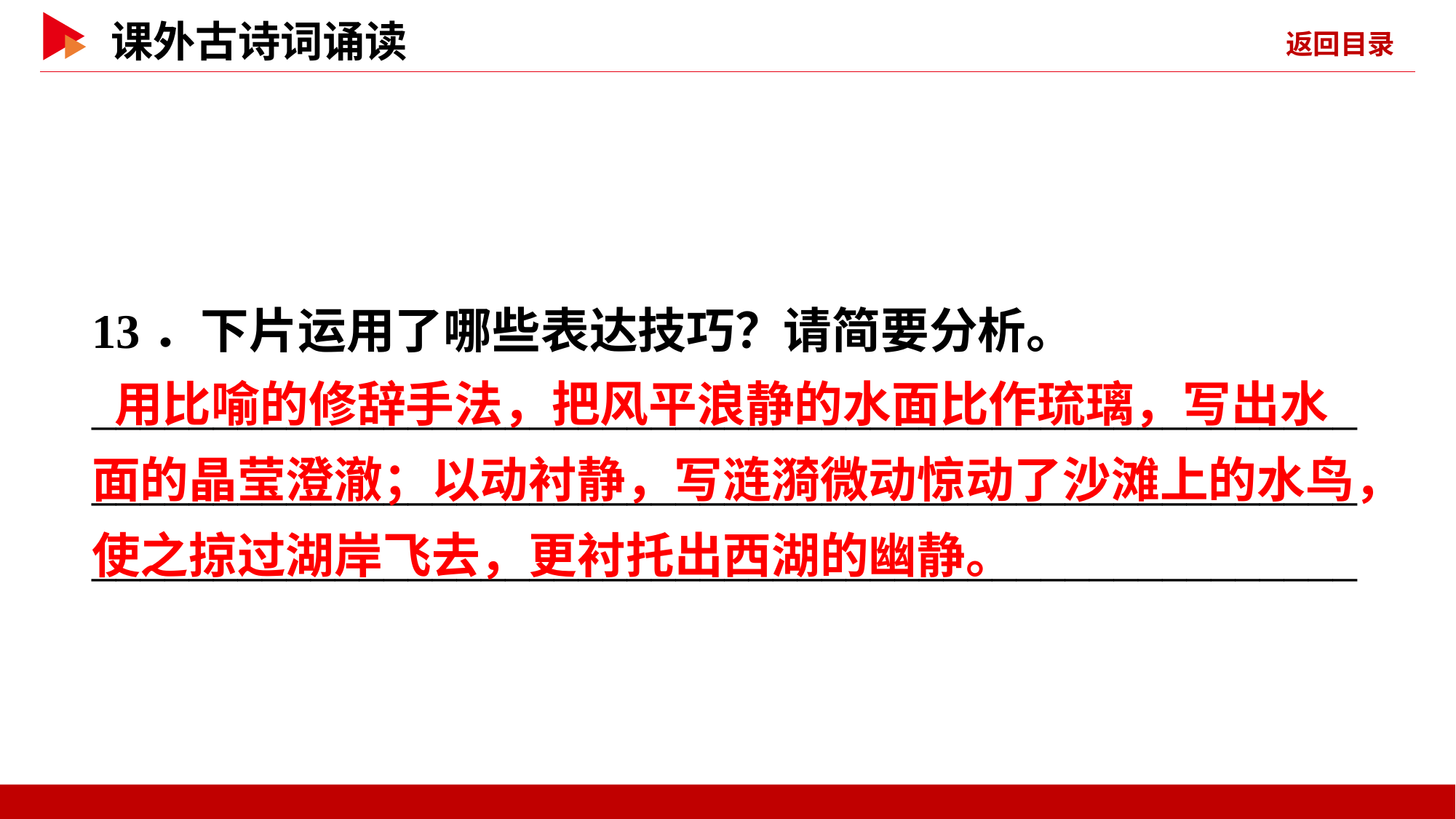

13．下片运用了哪些表达技巧？请简要分析。
____________________________________________________________________________________________________________________________________________________________
 用比喻的修辞手法，把风平浪静的水面比作琉璃，写出水面的晶莹澄澈；以动衬静，写涟漪微动惊动了沙滩上的水鸟，使之掠过湖岸飞去，更衬托出西湖的幽静。